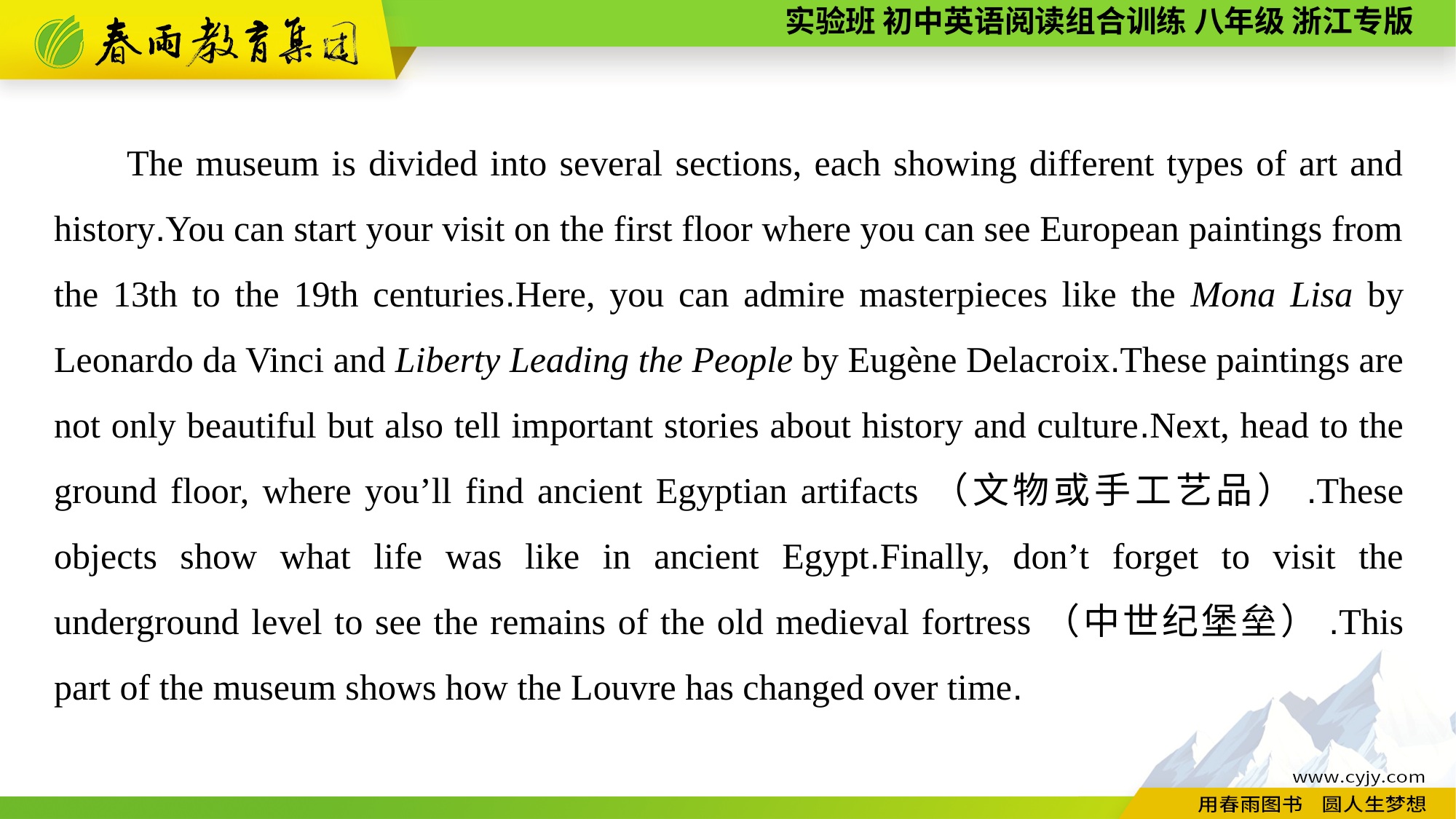

The museum is divided into several sections, each showing different types of art and history.You can start your visit on the first floor where you can see European paintings from the 13th to the 19th centuries.Here, you can admire masterpieces like the Mona Lisa by Leonardo da Vinci and Liberty Leading the People by Eugène Delacroix.These paintings are not only beautiful but also tell important stories about history and culture.Next, head to the ground floor, where you’ll find ancient Egyptian artifacts（文物或手工艺品）.These objects show what life was like in ancient Egypt.Finally, don’t forget to visit the underground level to see the remains of the old medieval fortress（中世纪堡垒）.This part of the museum shows how the Louvre has changed over time.